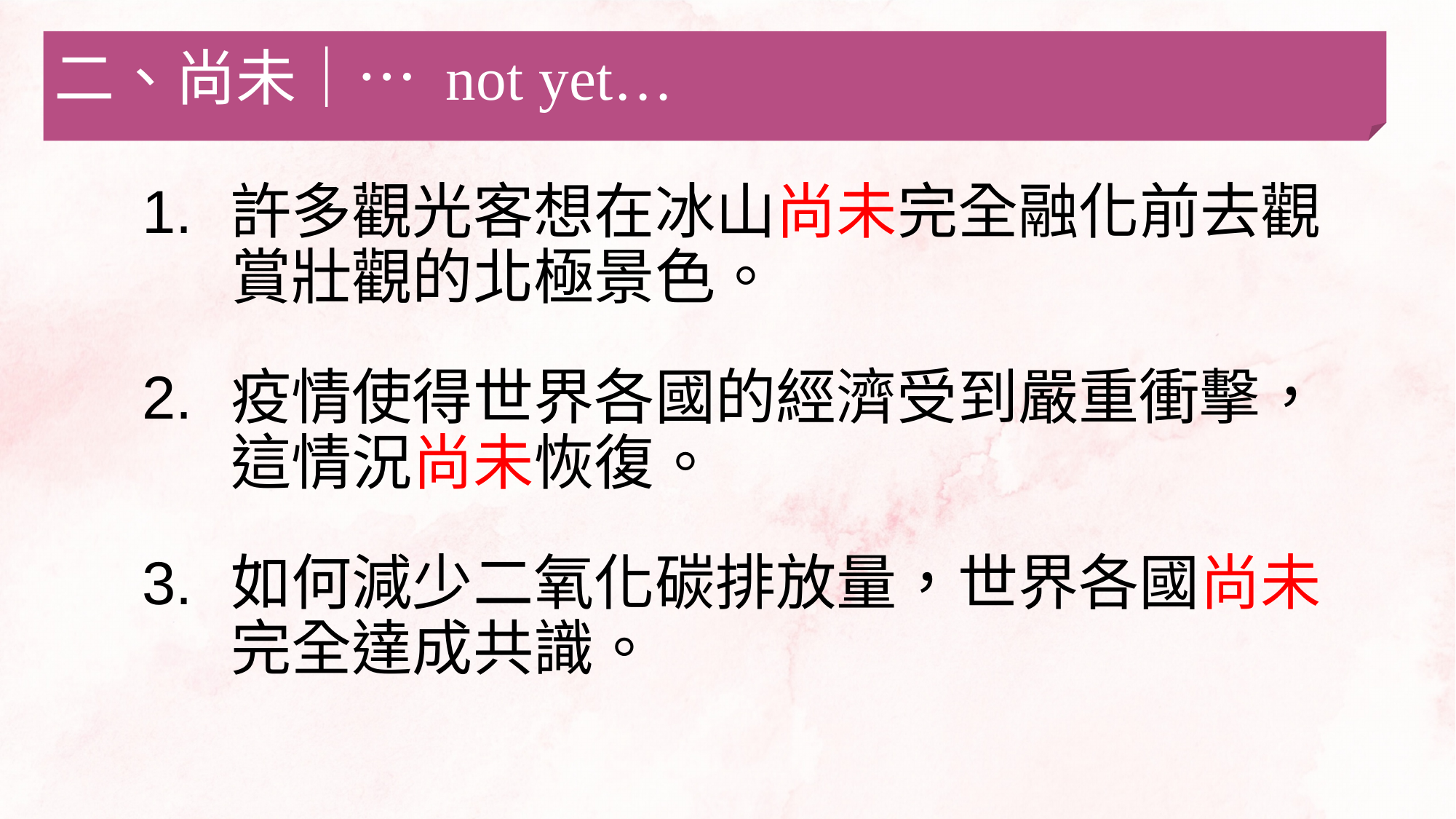

二、尚未｜… not yet…
許多觀光客想在冰山尚未完全融化前去觀賞壯觀的北極景色。
疫情使得世界各國的經濟受到嚴重衝擊，這情況尚未恢復。
如何減少二氧化碳排放量，世界各國尚未完全達成共識。